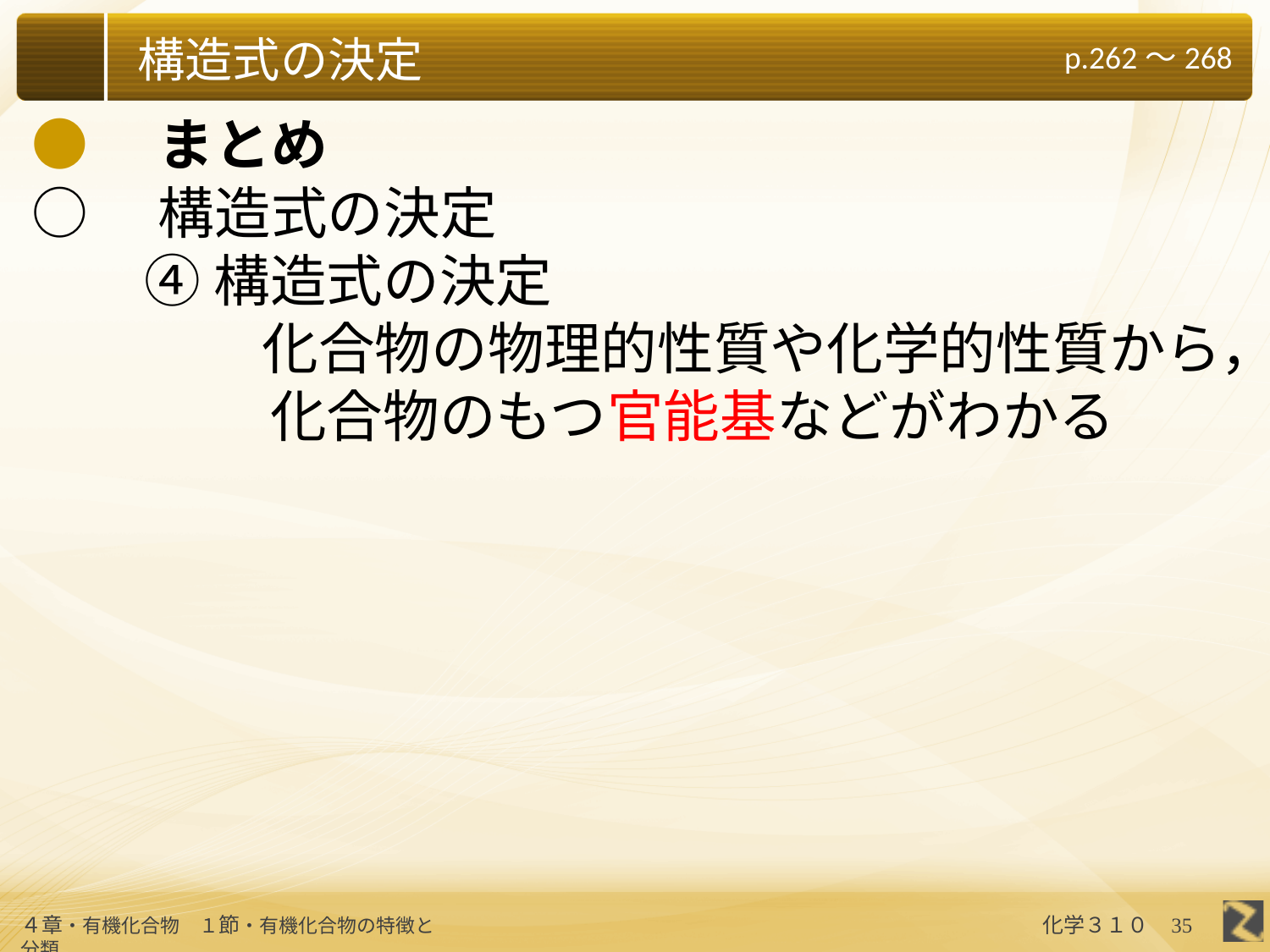

●　まとめ
○　構造式の決定
　　④ 構造式の決定
　　　　   化合物の物理的性質や化学的性質から，
　　　　 化合物のもつ官能基などがわかる
35